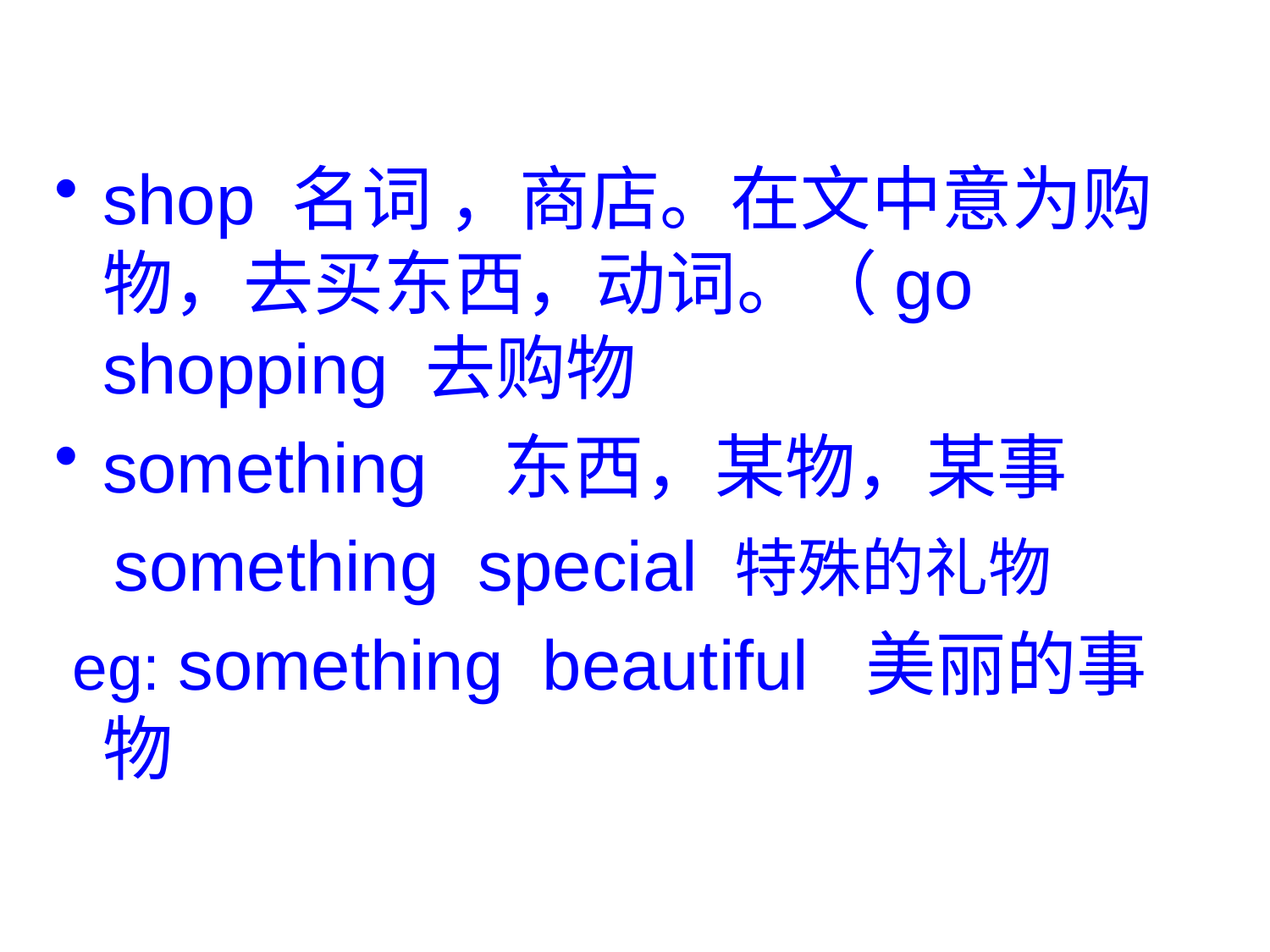

#
shop 名词 ，商店。在文中意为购物，去买东西，动词。（go shopping 去购物
something   东西，某物，某事
   something  special 特殊的礼物
 eg: something  beautiful  美丽的事物